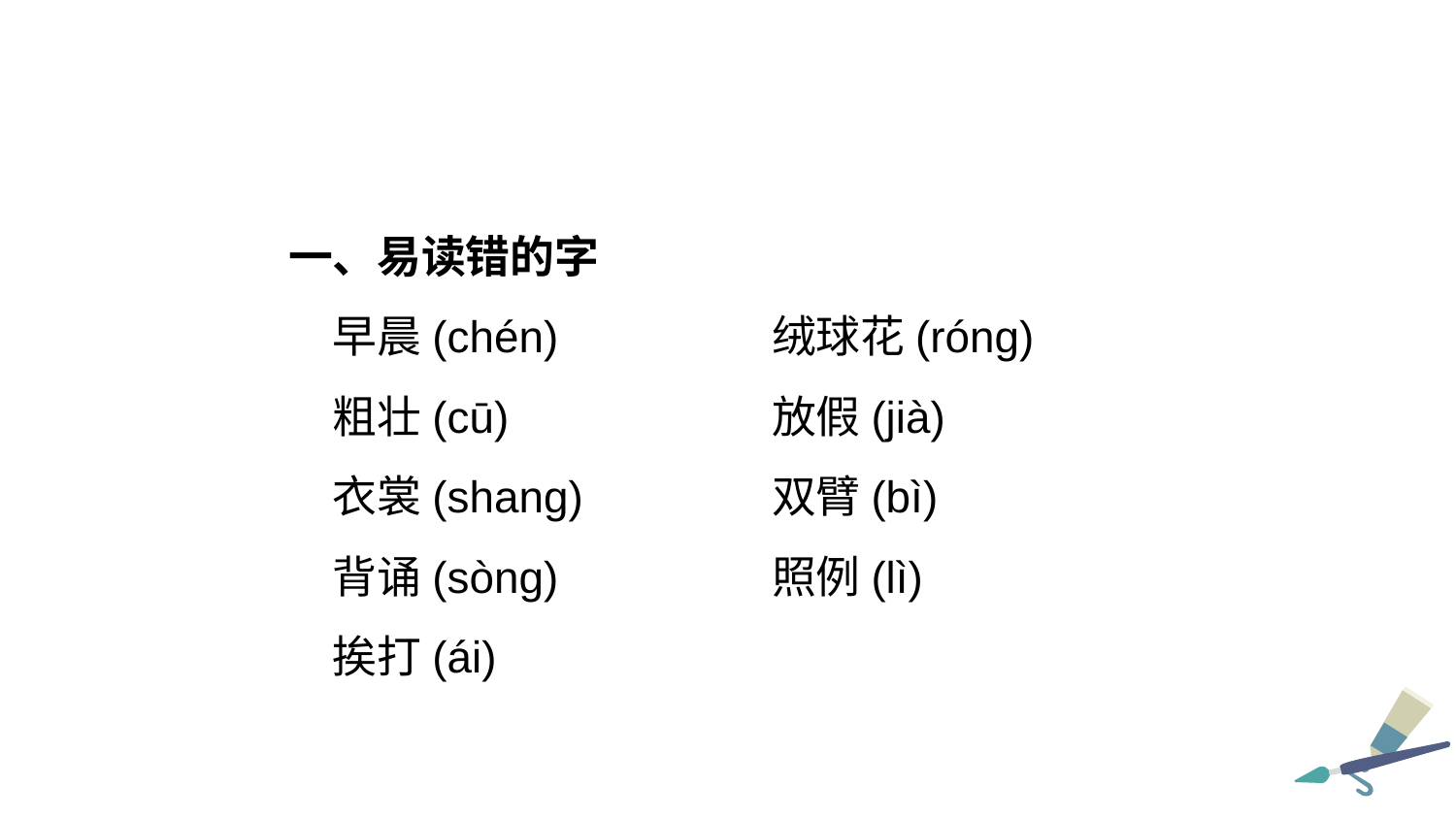

一、易读错的字
早晨(chén)	 绒球花(róng)
粗壮(cū)	 放假(jià)
衣裳(shang)	 双臂(bì)
背诵(sòng)	 照例(lì)
挨打(ái)